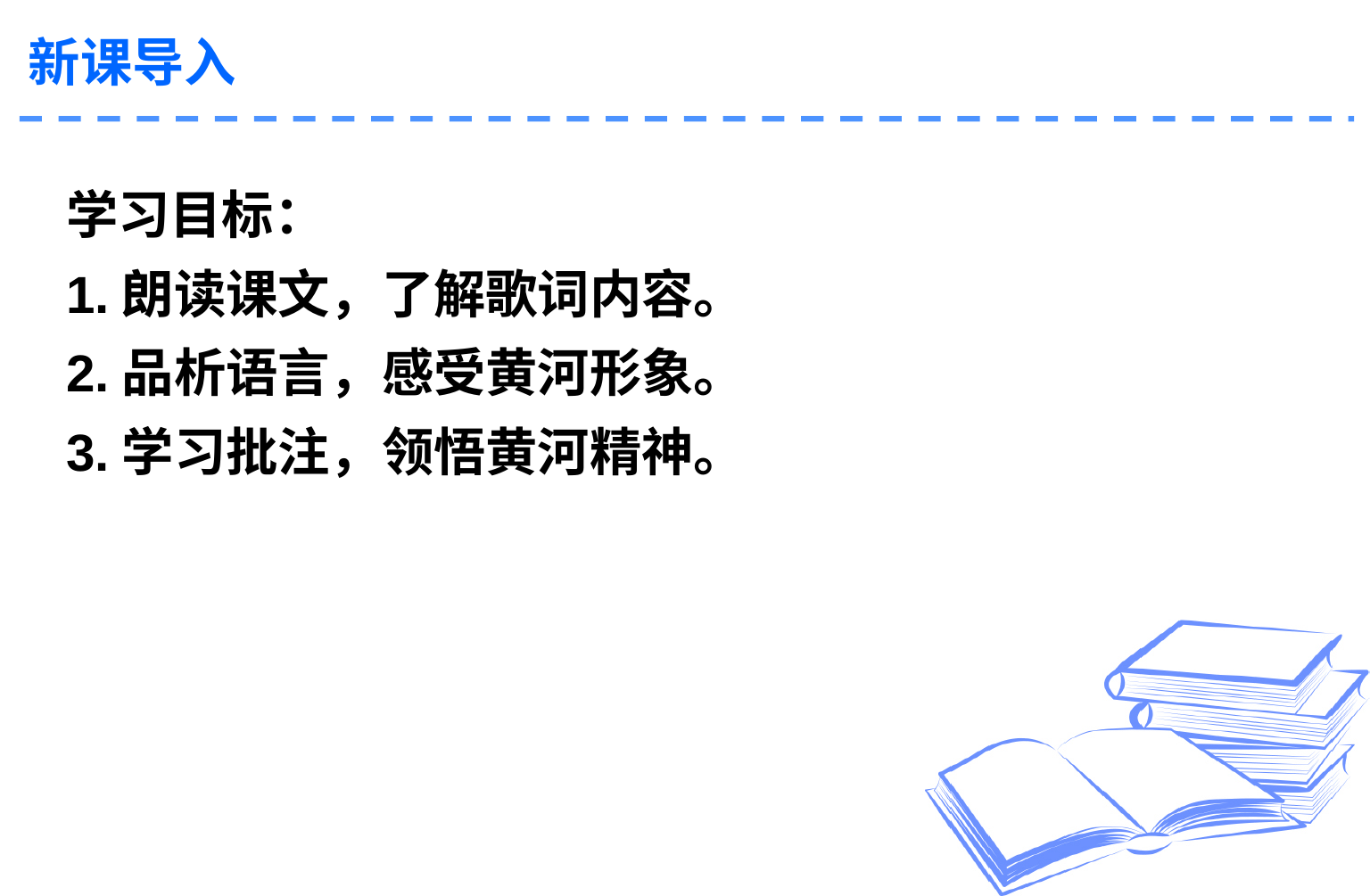

新课导入
# 学习目标：
1.朗读课文，了解歌词内容。
2.品析语言，感受黄河形象。
3.学习批注，领悟黄河精神。